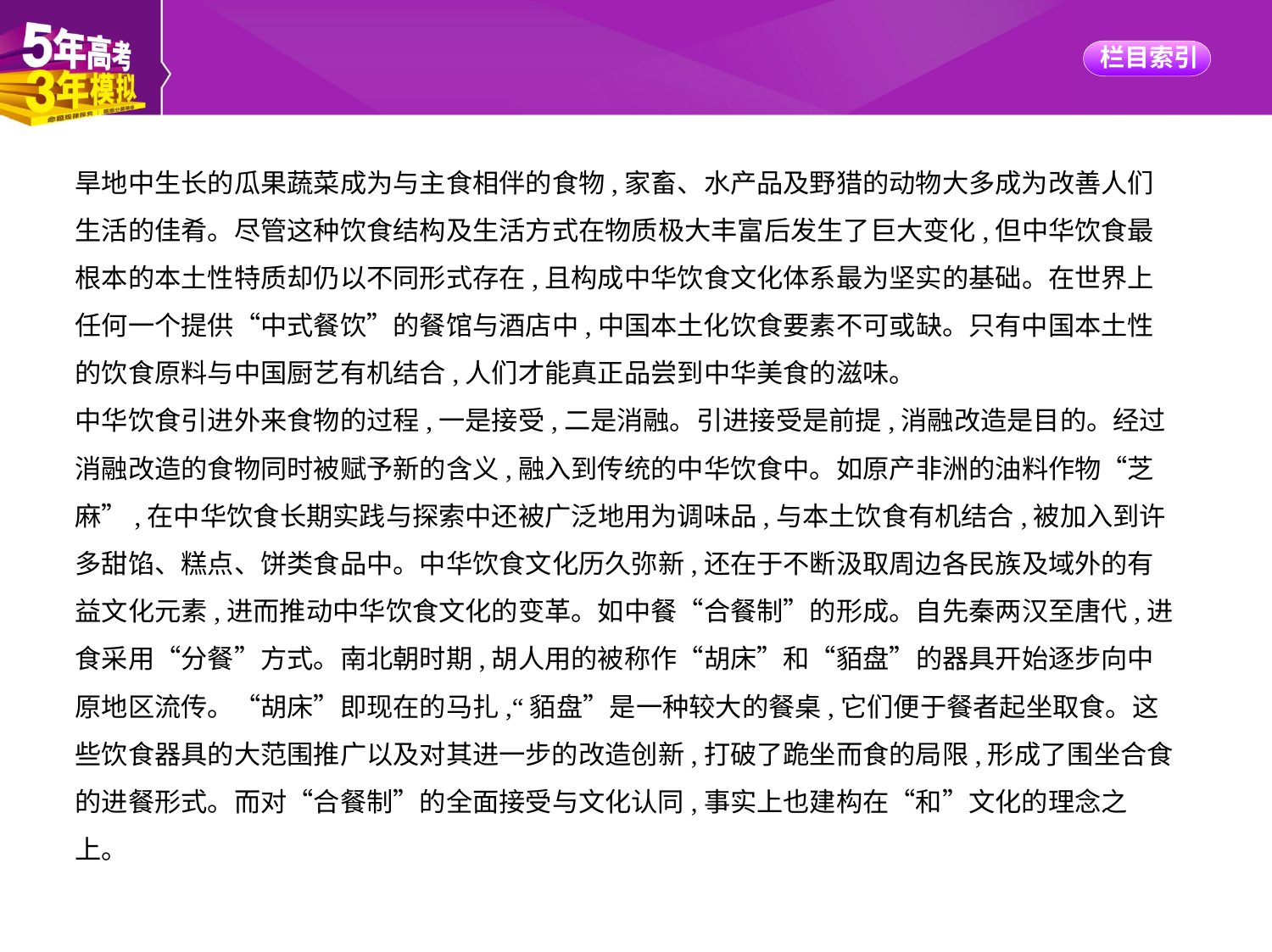

旱地中生长的瓜果蔬菜成为与主食相伴的食物,家畜、水产品及野猎的动物大多成为改善人们
生活的佳肴。尽管这种饮食结构及生活方式在物质极大丰富后发生了巨大变化,但中华饮食最
根本的本土性特质却仍以不同形式存在,且构成中华饮食文化体系最为坚实的基础。在世界上
任何一个提供“中式餐饮”的餐馆与酒店中,中国本土化饮食要素不可或缺。只有中国本土性
的饮食原料与中国厨艺有机结合,人们才能真正品尝到中华美食的滋味。
中华饮食引进外来食物的过程,一是接受,二是消融。引进接受是前提,消融改造是目的。经过
消融改造的食物同时被赋予新的含义,融入到传统的中华饮食中。如原产非洲的油料作物“芝
麻”,在中华饮食长期实践与探索中还被广泛地用为调味品,与本土饮食有机结合,被加入到许
多甜馅、糕点、饼类食品中。中华饮食文化历久弥新,还在于不断汲取周边各民族及域外的有
益文化元素,进而推动中华饮食文化的变革。如中餐“合餐制”的形成。自先秦两汉至唐代,进
食采用“分餐”方式。南北朝时期,胡人用的被称作“胡床”和“貊盘”的器具开始逐步向中
原地区流传。“胡床”即现在的马扎,“貊盘”是一种较大的餐桌,它们便于餐者起坐取食。这
些饮食器具的大范围推广以及对其进一步的改造创新,打破了跪坐而食的局限,形成了围坐合食
的进餐形式。而对“合餐制”的全面接受与文化认同,事实上也建构在“和”文化的理念之
上。